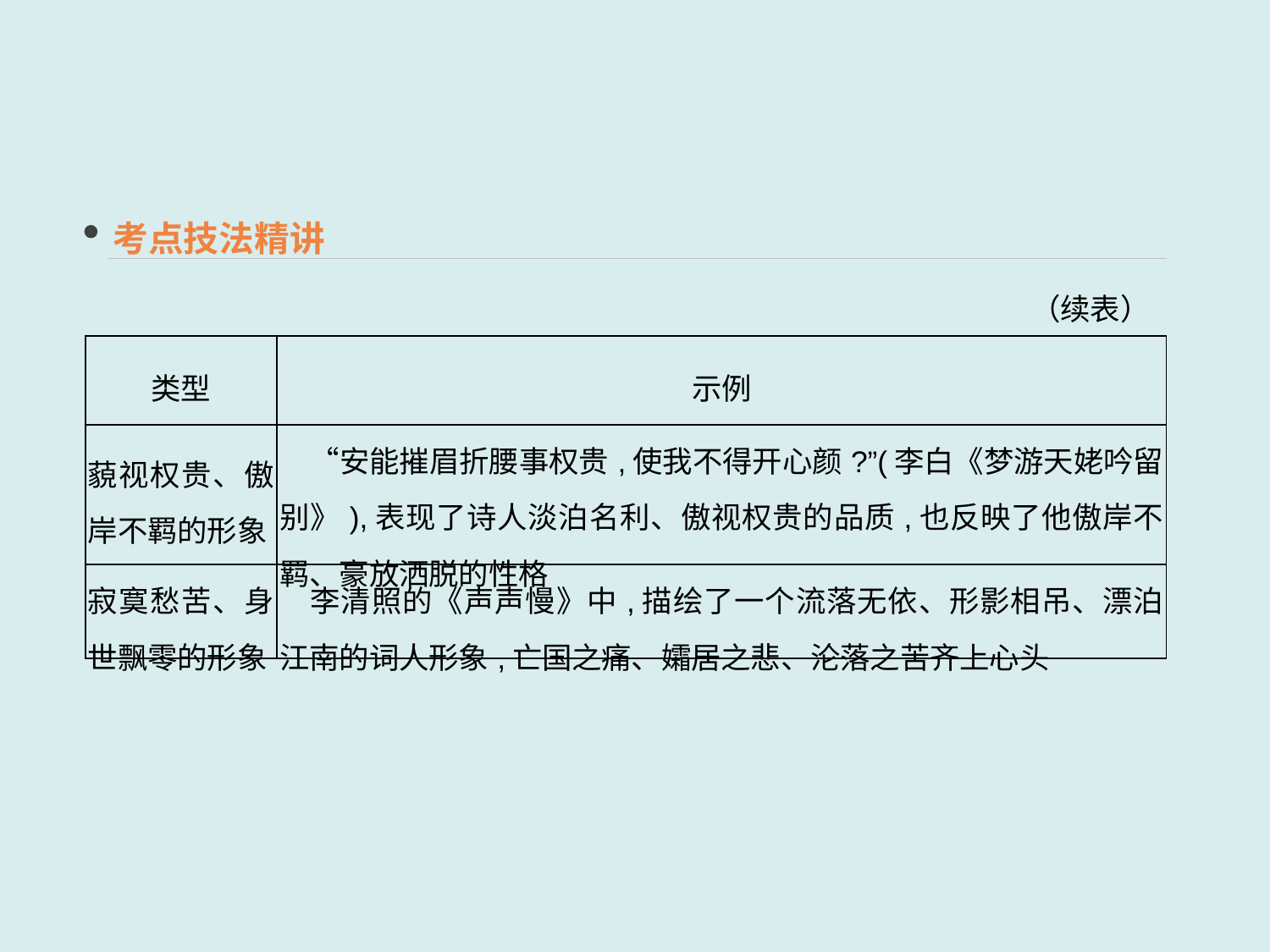

考点技法精讲

（续表）
| 类型 | 示例 |
| --- | --- |
| 藐视权贵、傲岸不羁的形象 | “安能摧眉折腰事权贵,使我不得开心颜?”(李白《梦游天姥吟留别》),表现了诗人淡泊名利、傲视权贵的品质,也反映了他傲岸不羁、豪放洒脱的性格 |
| 寂寞愁苦、身世飘零的形象 | 李清照的《声声慢》中,描绘了一个流落无依、形影相吊、漂泊江南的词人形象,亡国之痛、孀居之悲、沦落之苦齐上心头 |